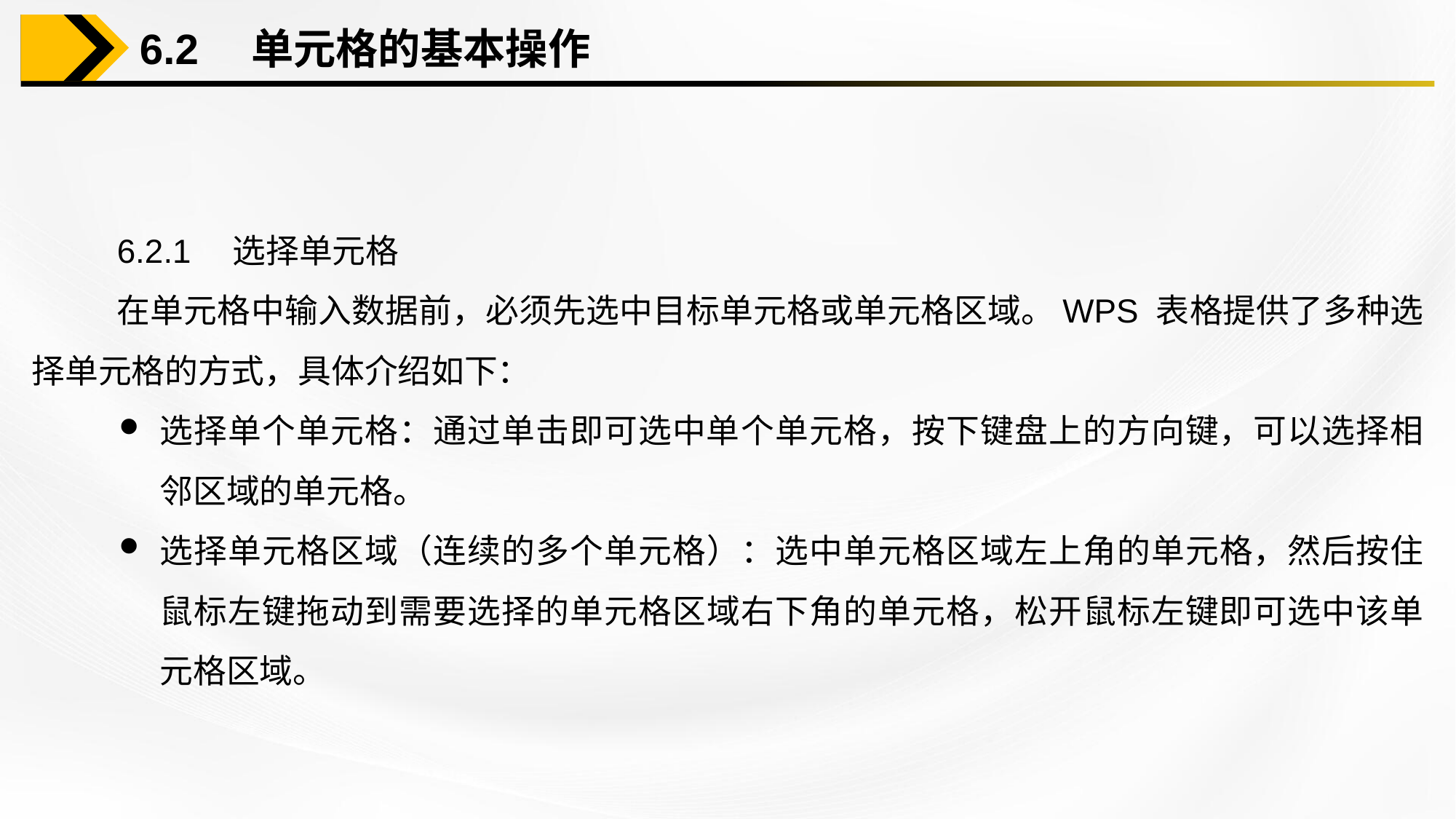

6.2　单元格的基本操作
6.2.1　选择单元格
在单元格中输入数据前，必须先选中目标单元格或单元格区域。WPS 表格提供了多种选择单元格的方式，具体介绍如下：
选择单个单元格：通过单击即可选中单个单元格，按下键盘上的方向键，可以选择相邻区域的单元格。
选择单元格区域（连续的多个单元格）：选中单元格区域左上角的单元格，然后按住鼠标左键拖动到需要选择的单元格区域右下角的单元格，松开鼠标左键即可选中该单元格区域。